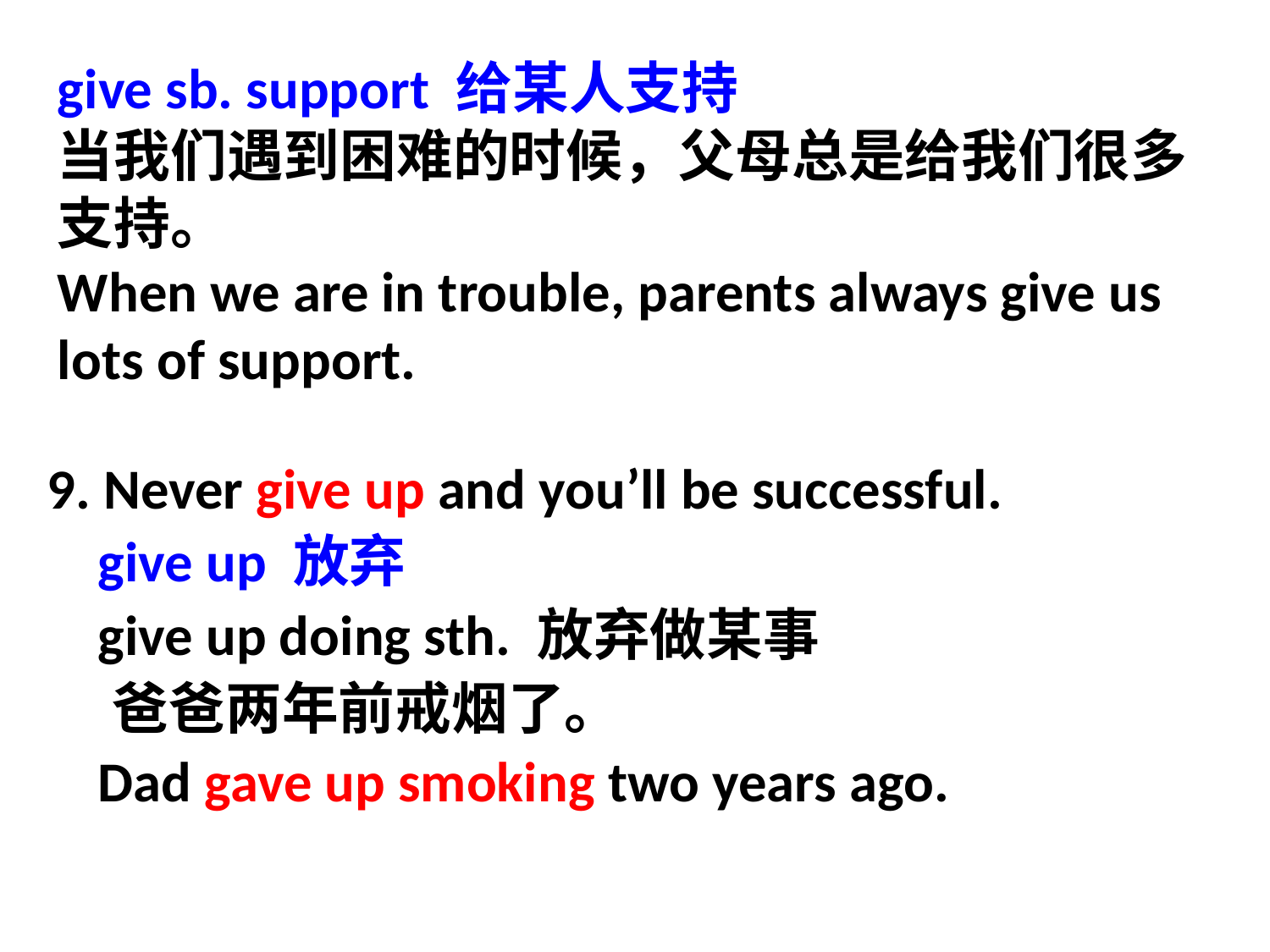

give sb. support 给某人支持
当我们遇到困难的时候，父母总是给我们很多支持。
When we are in trouble, parents always give us lots of support.
9. Never give up and you’ll be successful.
    give up 放弃
    give up doing sth. 放弃做某事
    爸爸两年前戒烟了。
    Dad gave up smoking two years ago.